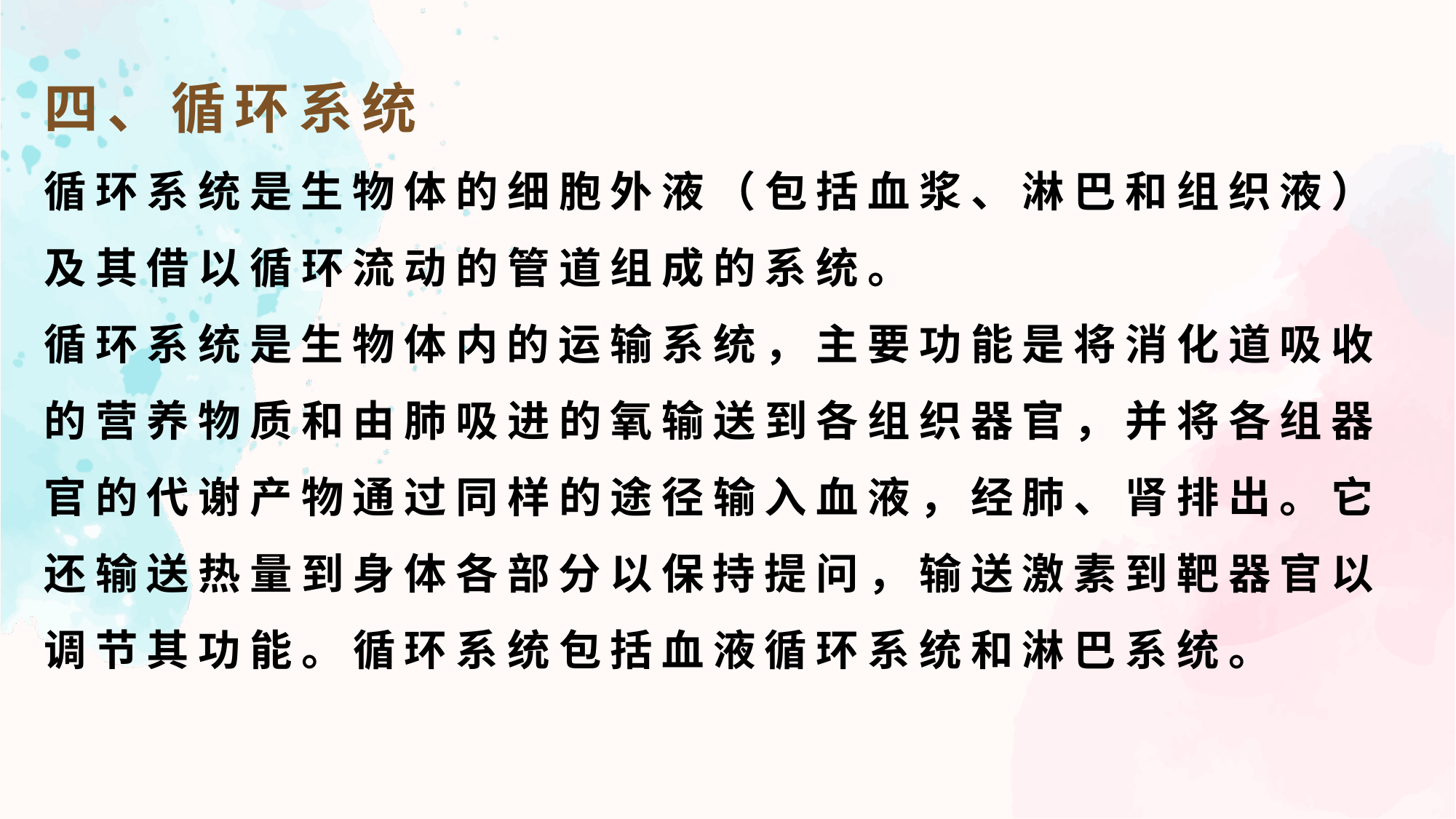

四、循环系统
循环系统是生物体的细胞外液（包括血浆、淋巴和组织液）及其借以循环流动的管道组成的系统。
循环系统是生物体内的运输系统，主要功能是将消化道吸收的营养物质和由肺吸进的氧输送到各组织器官，并将各组器官的代谢产物通过同样的途径输入血液，经肺、肾排出。它还输送热量到身体各部分以保持提问，输送激素到靶器官以调节其功能。循环系统包括血液循环系统和淋巴系统。